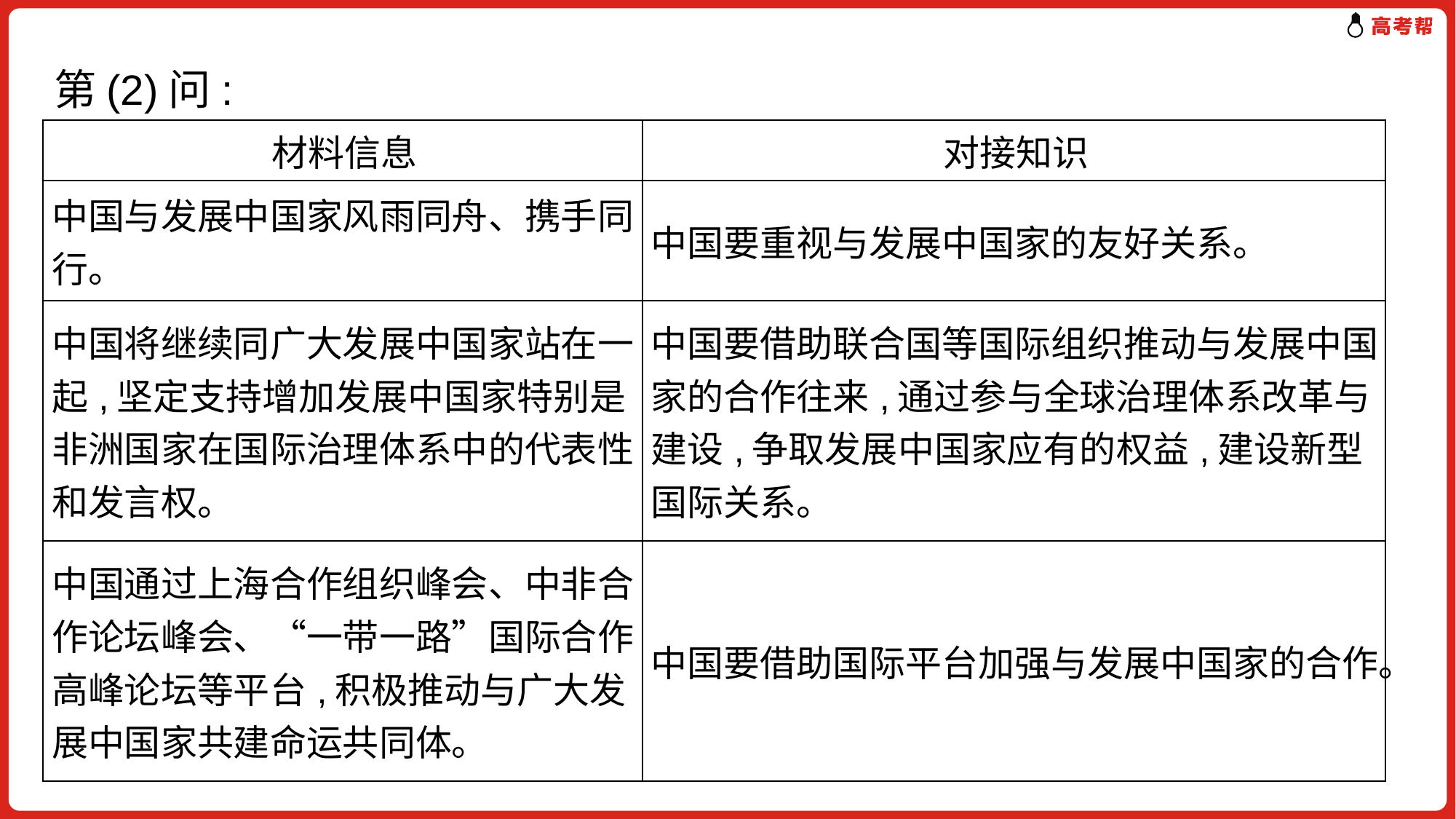

第(2)问:
| 材料信息 | 对接知识 |
| --- | --- |
| 中国与发展中国家风雨同舟、携手同行。 | 中国要重视与发展中国家的友好关系。 |
| 中国将继续同广大发展中国家站在一起,坚定支持增加发展中国家特别是非洲国家在国际治理体系中的代表性和发言权。 | 中国要借助联合国等国际组织推动与发展中国家的合作往来,通过参与全球治理体系改革与建设,争取发展中国家应有的权益,建设新型国际关系。 |
| 中国通过上海合作组织峰会、中非合作论坛峰会、“一带一路”国际合作高峰论坛等平台,积极推动与广大发展中国家共建命运共同体。 | 中国要借助国际平台加强与发展中国家的合作。 |